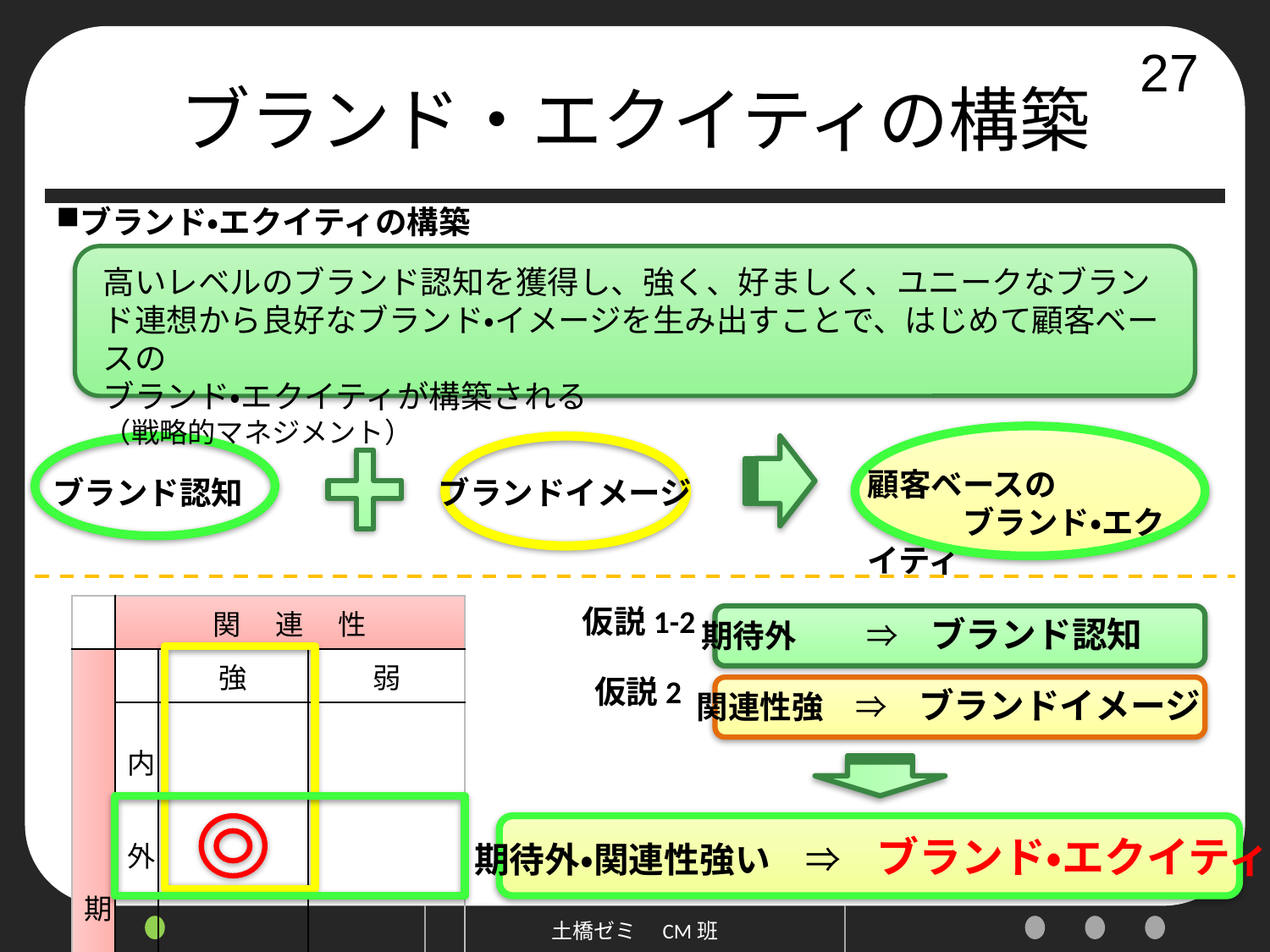

# ブランド・エクイティの構築
27
ブランド・エクイティの構築

高いレベルのブランド認知を獲得し、強く、好ましく、ユニークなブランド連想から良好なブランド・イメージを生み出すことで、はじめて顧客ベースの
ブランド・エクイティが構築される　　　　　　　　　　　　　　　　　（戦略的マネジメント）

顧客ベースの
　　　ブランド・エクイティ

ブランド認知

ブランドイメージ

|  | 関 　連　 性 |  |  |
| --- | --- | --- | --- |
| 期 待 |  | 強 | 弱 |
|  | 内 |  |  |
|  | 外 |  |  |
仮説1-2

期待外　　 ⇒　ブランド認知

仮説2

関連性強　⇒　ブランドイメージ

期待外・関連性強い　⇒　ブランド・エクイティ
土橋ゼミ　CM班